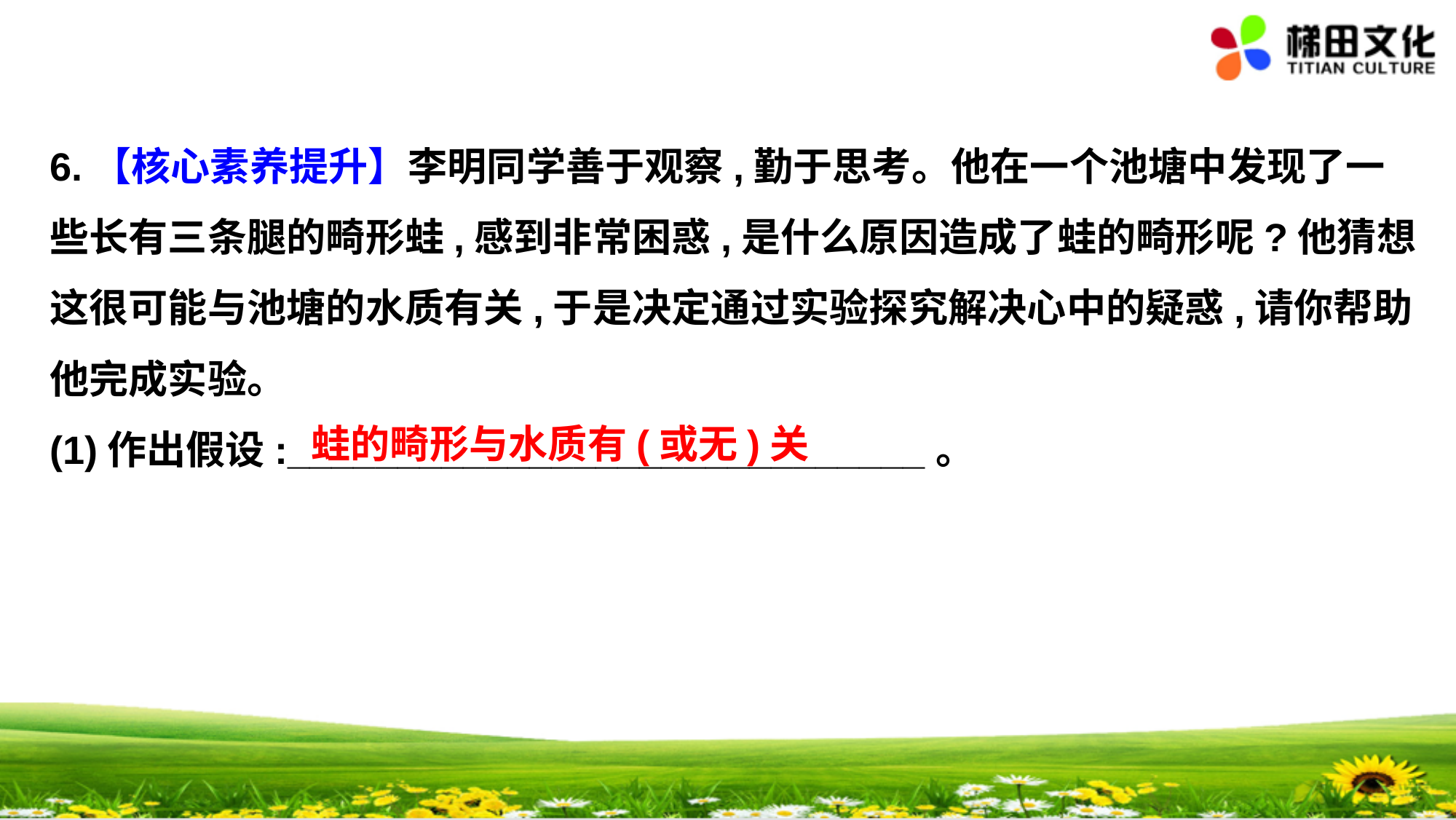

6.【核心素养提升】李明同学善于观察,勤于思考。他在一个池塘中发现了一
些长有三条腿的畸形蛙,感到非常困惑,是什么原因造成了蛙的畸形呢?他猜想
这很可能与池塘的水质有关,于是决定通过实验探究解决心中的疑惑,请你帮助
他完成实验。
(1)作出假设:_____________________________。
　蛙的畸形与水质有(或无)关